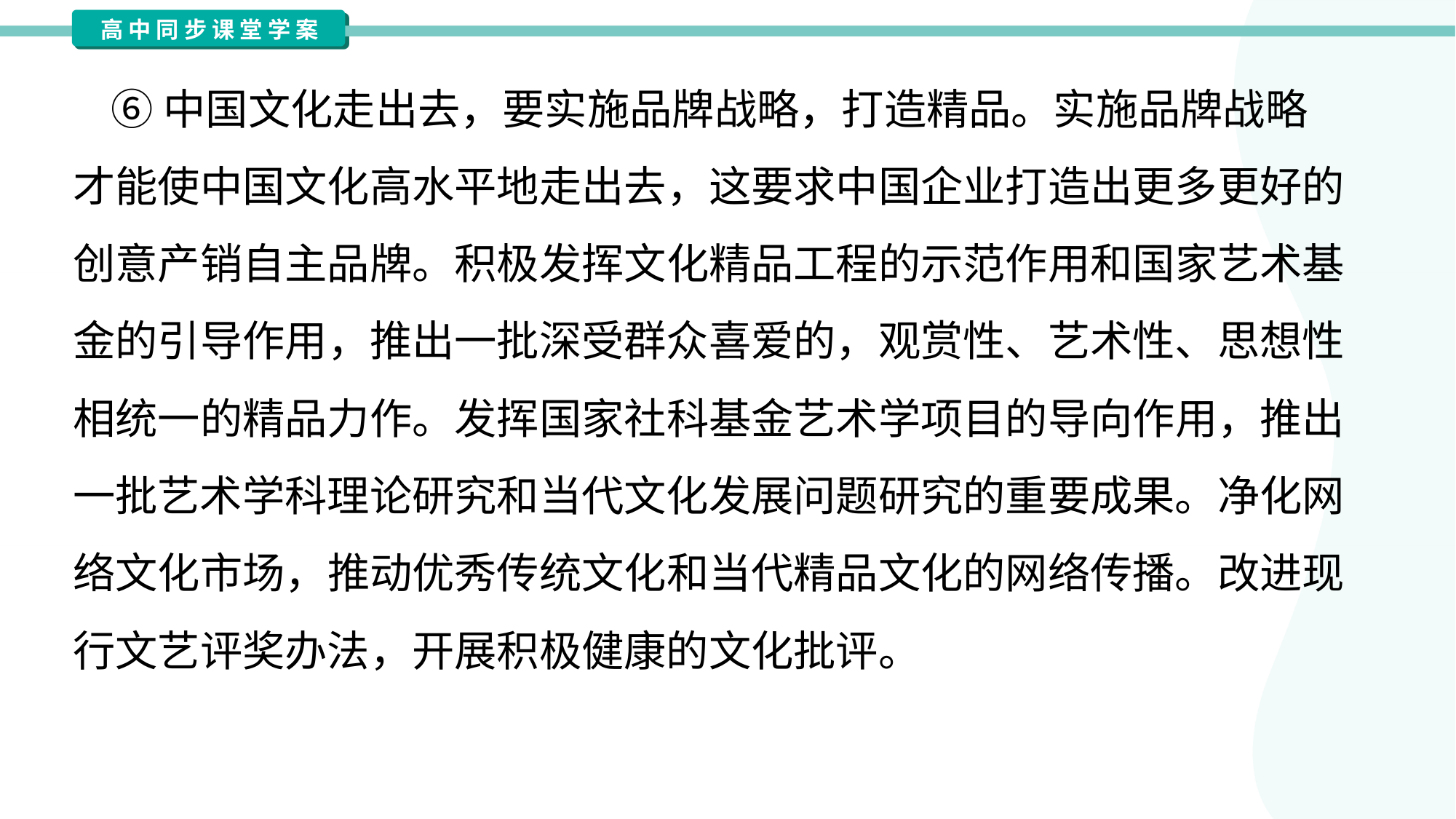

⑥中国文化走出去，要实施品牌战略，打造精品。实施品牌战略
才能使中国文化高水平地走出去，这要求中国企业打造出更多更好的
创意产销自主品牌。积极发挥文化精品工程的示范作用和国家艺术基
金的引导作用，推出一批深受群众喜爱的，观赏性、艺术性、思想性
相统一的精品力作。发挥国家社科基金艺术学项目的导向作用，推出
一批艺术学科理论研究和当代文化发展问题研究的重要成果。净化网
络文化市场，推动优秀传统文化和当代精品文化的网络传播。改进现
行文艺评奖办法，开展积极健康的文化批评。